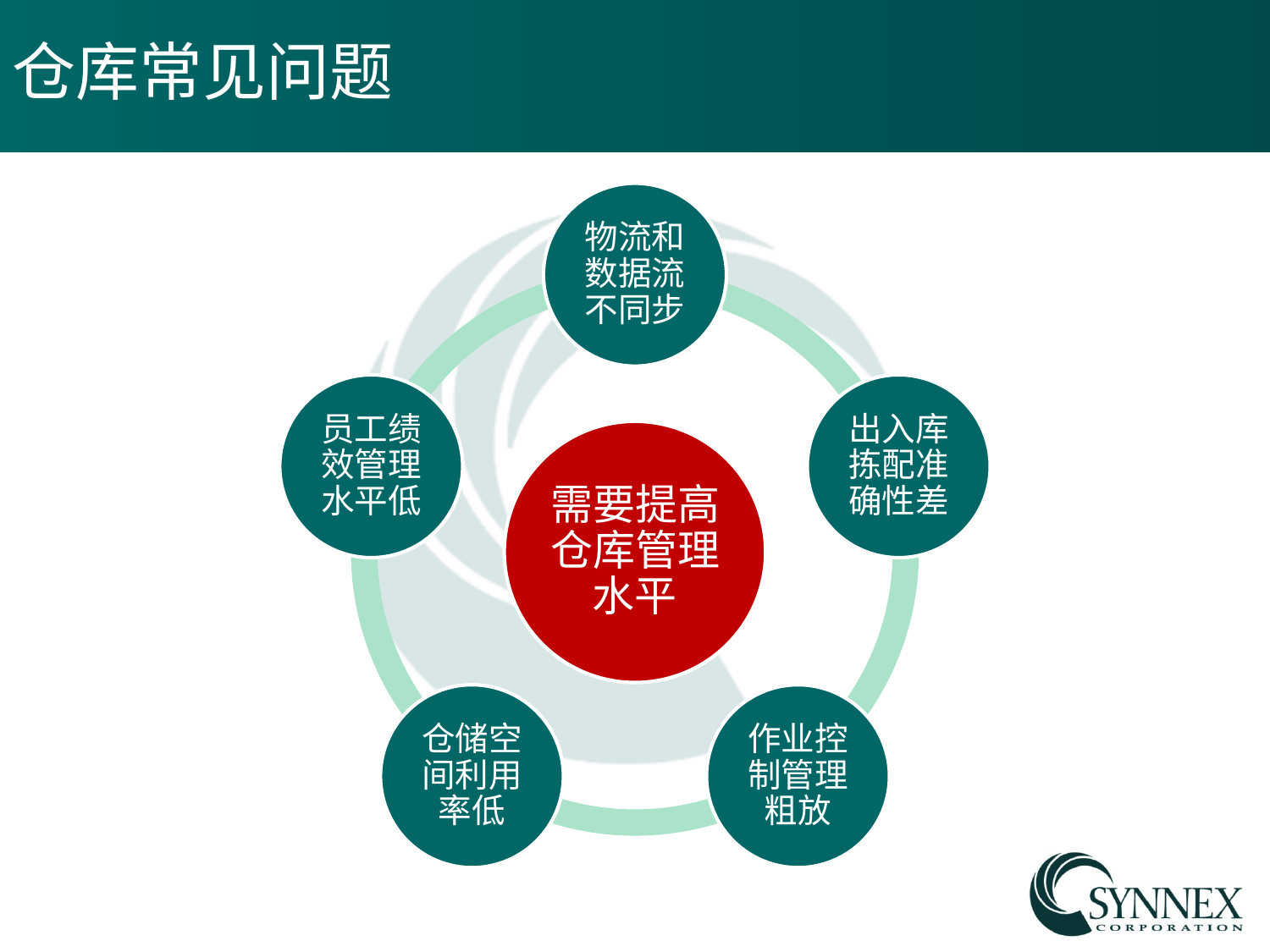

# 仓库常见问题
需要提高仓库管理水平
物流和数据流不同步
出入库拣配准确性差
作业控制管理粗放
仓储空间利用率低
员工绩效管理水平低